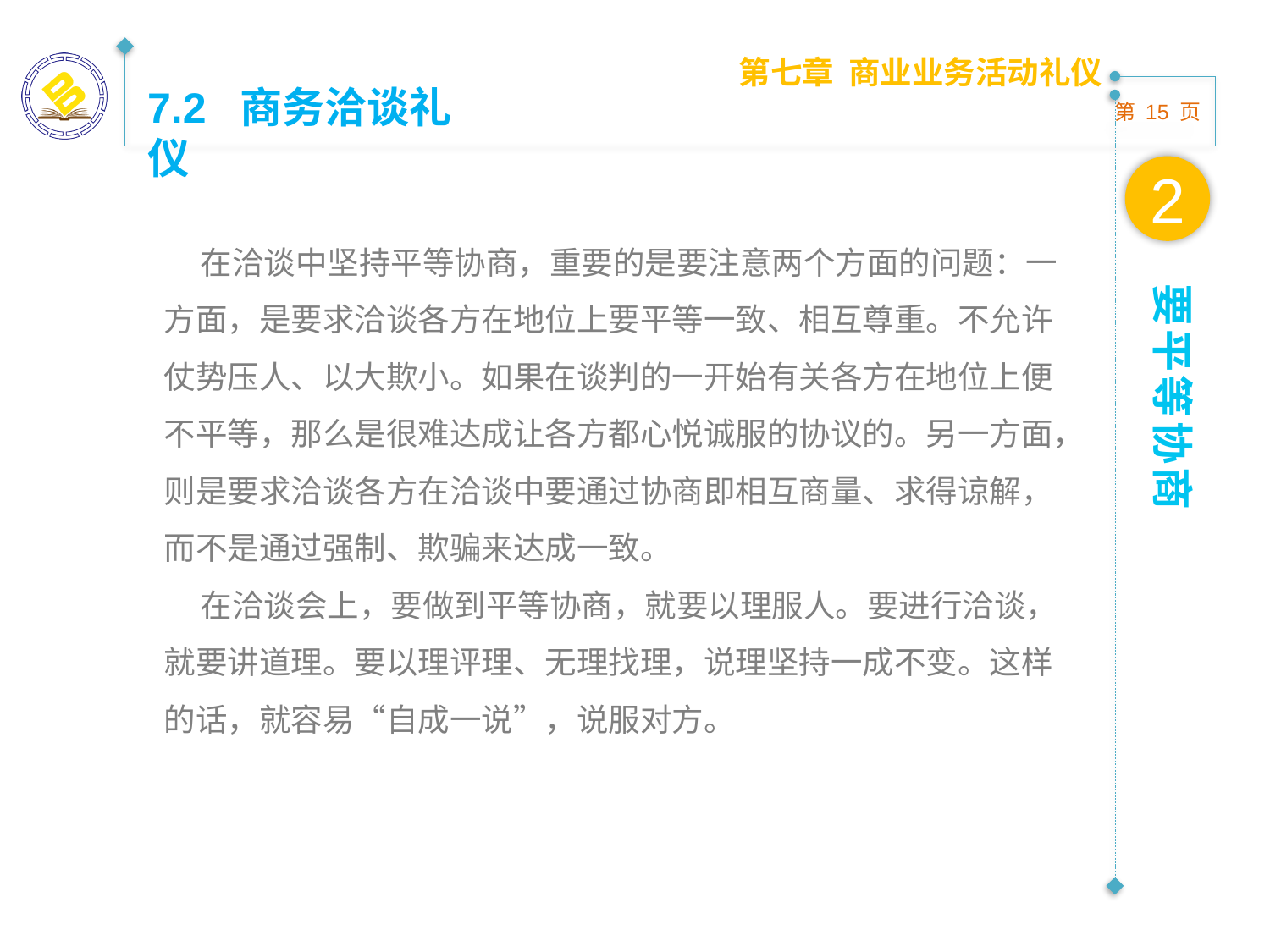

第七章  商业业务活动礼仪
7.2  商务洽谈礼仪
2
    在洽谈中坚持平等协商，重要的是要注意两个方面的问题：一方面，是要求洽谈各方在地位上要平等一致、相互尊重。不允许仗势压人、以大欺小。如果在谈判的一开始有关各方在地位上便不平等，那么是很难达成让各方都心悦诚服的协议的。另一方面，则是要求洽谈各方在洽谈中要通过协商即相互商量、求得谅解，而不是通过强制、欺骗来达成一致。
    在洽谈会上，要做到平等协商，就要以理服人。要进行洽谈，就要讲道理。要以理评理、无理找理，说理坚持一成不变。这样的话，就容易“自成一说”，说服对方。
要平等协商